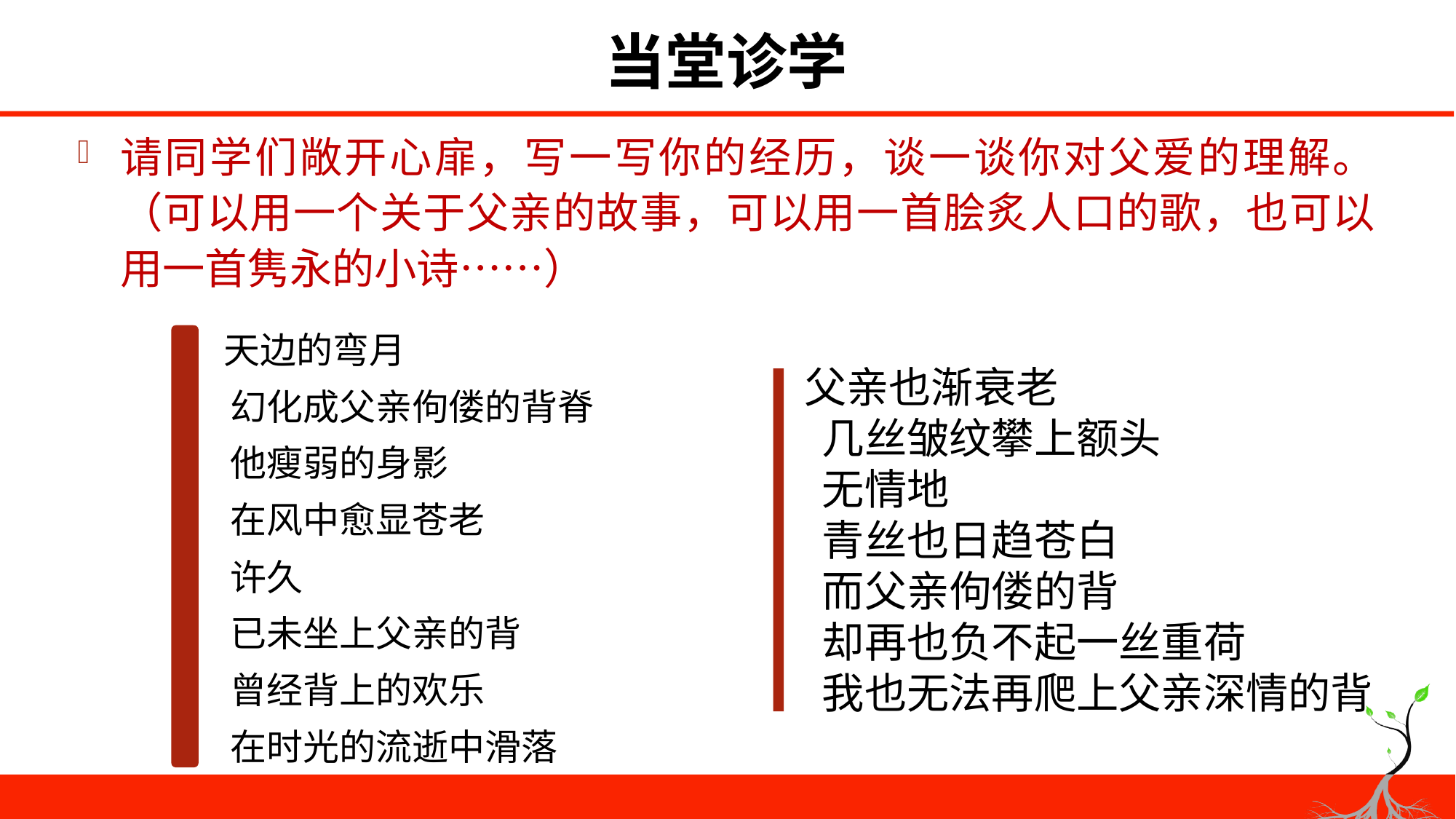

# 当堂诊学
请同学们敞开心扉，写一写你的经历，谈一谈你对父爱的理解。（可以用一个关于父亲的故事，可以用一首脍炙人口的歌，也可以用一首隽永的小诗……）
       天边的弯月
　　幻化成父亲佝偻的背脊
　　他瘦弱的身影
　　在风中愈显苍老
　　许久
　　已未坐上父亲的背
　　曾经背上的欢乐
　　在时光的流逝中滑落

      父亲也渐衰老
　　几丝皱纹攀上额头
　　无情地
　　青丝也日趋苍白
　　而父亲佝偻的背
　　却再也负不起一丝重荷
　　我也无法再爬上父亲深情的背